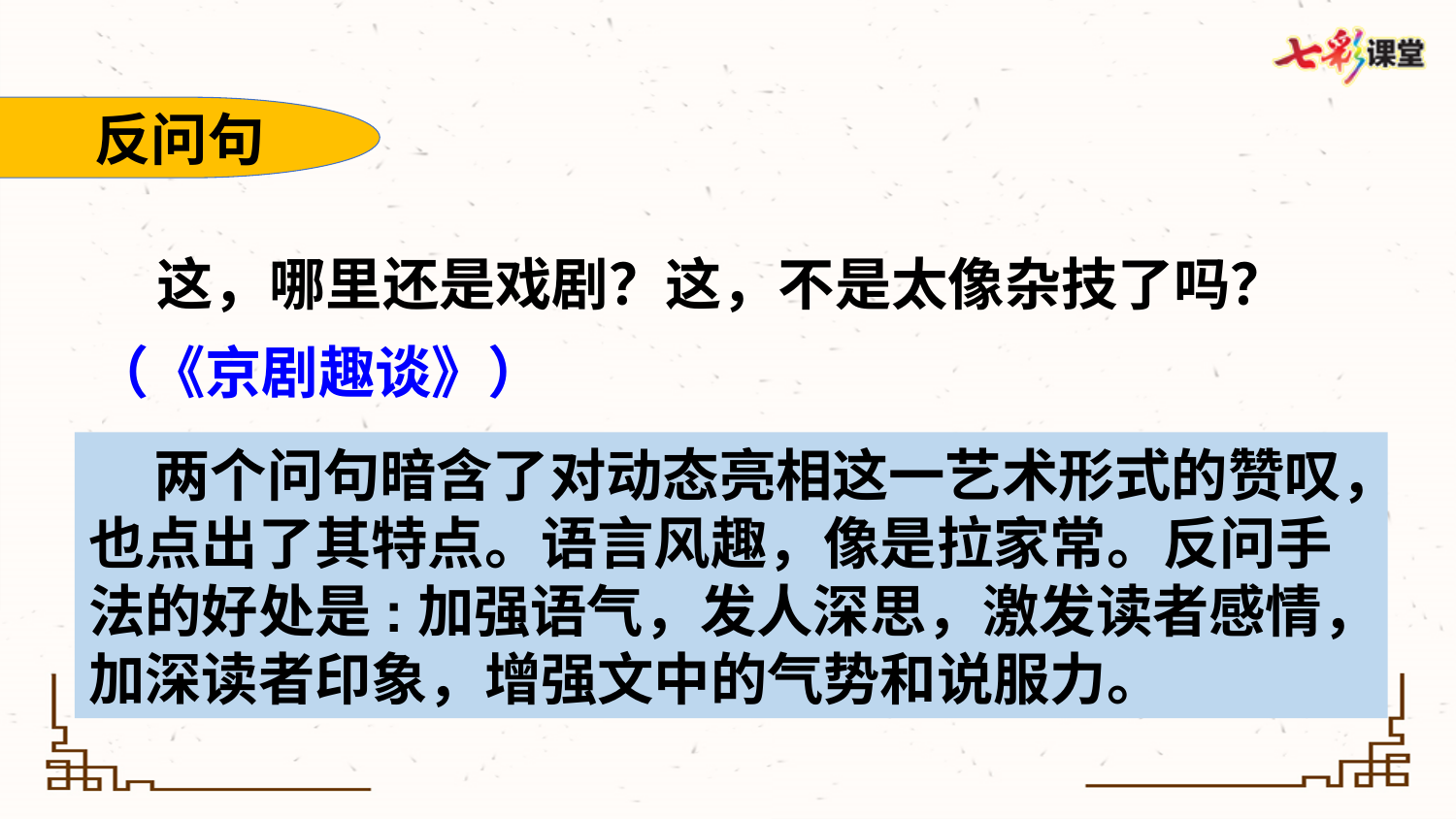

反问句
    这，哪里还是戏剧？这，不是太像杂技了吗？（《京剧趣谈》）
    两个问句暗含了对动态亮相这一艺术形式的赞叹，也点出了其特点。语言风趣，像是拉家常。反问手法的好处是:加强语气，发人深思，激发读者感情，加深读者印象，增强文中的气势和说服力。